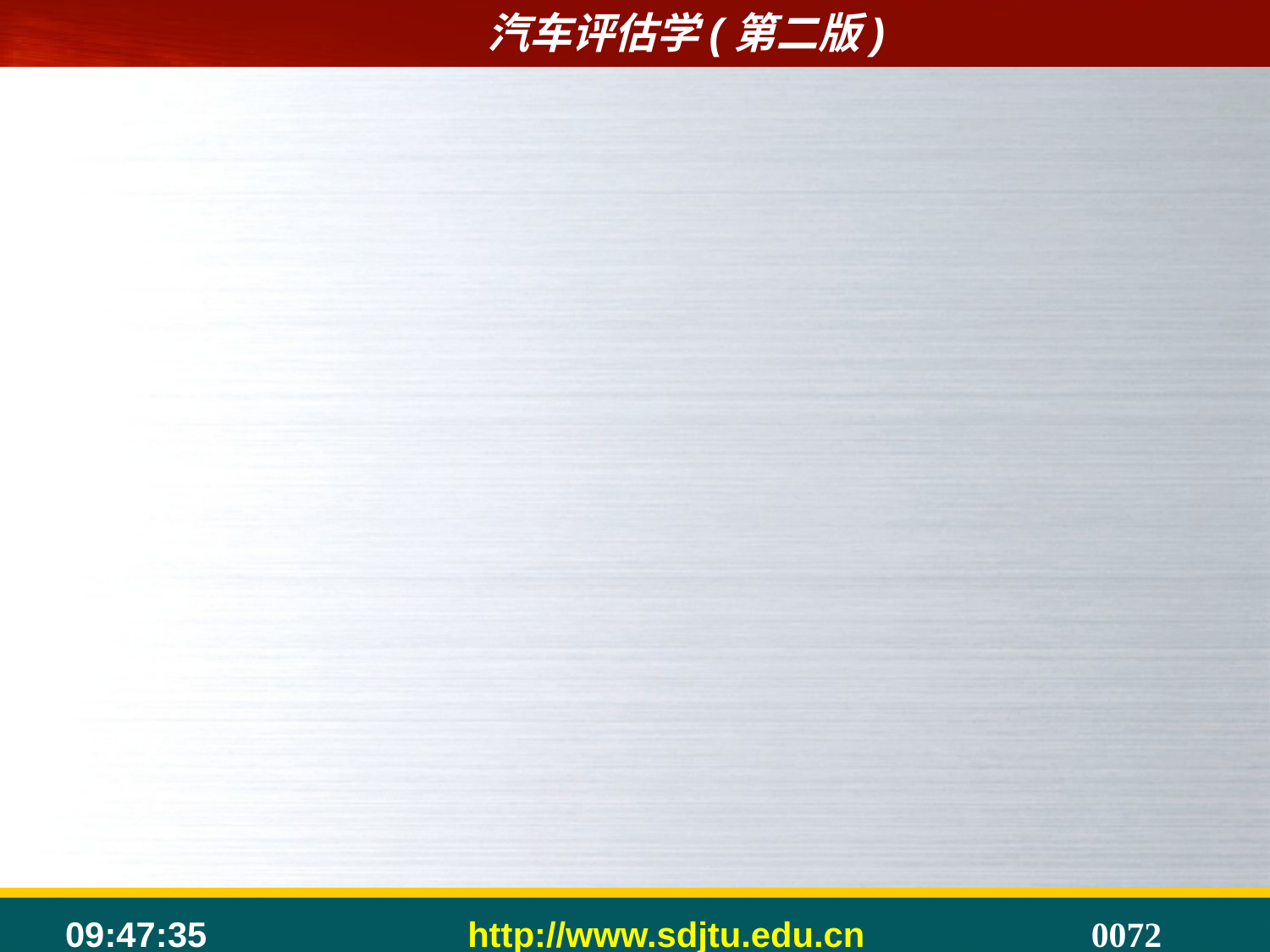

4）检测注意事项 。
	①检验仪的底座一定要保持水平。
	②检验仪不要受外来光线的影响。
	③必须在汽车保持空载并乘坐一名驾驶员的状态下检测。
	④汽车有四只前照灯时，一定要把辅助照明灯遮住后再进行测量。
	⑤开亮前照灯照射受光器，一定要把光电池灵敏度稳定后再进行检测。
	⑥仪器不用时，要用罩子把受光器盖好。